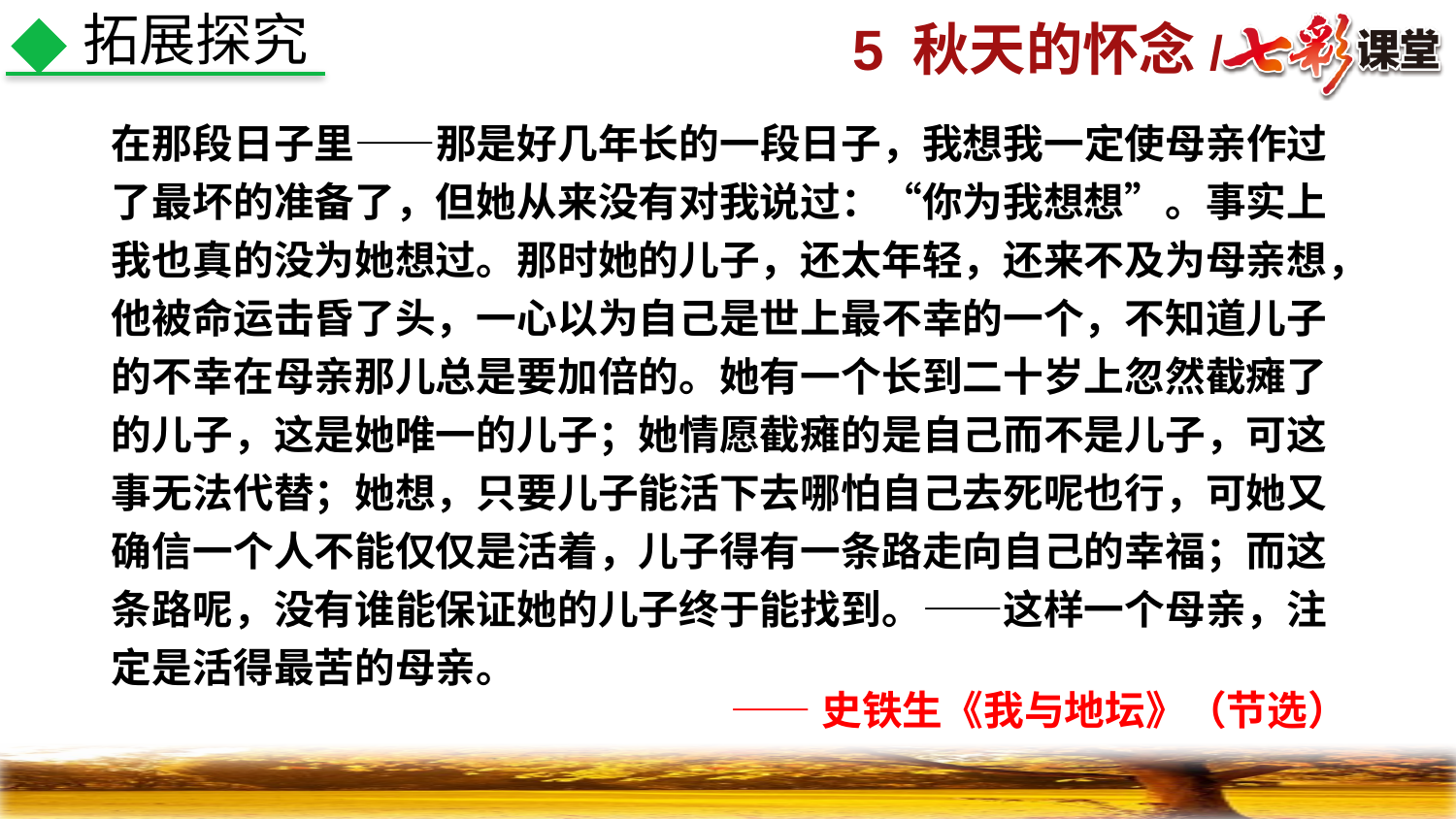

拓展探究

在那段日子里——那是好几年长的一段日子，我想我一定使母亲作过了最坏的准备了，但她从来没有对我说过：“你为我想想”。事实上我也真的没为她想过。那时她的儿子，还太年轻，还来不及为母亲想，他被命运击昏了头，一心以为自己是世上最不幸的一个，不知道儿子的不幸在母亲那儿总是要加倍的。她有一个长到二十岁上忽然截瘫了的儿子，这是她唯一的儿子；她情愿截瘫的是自己而不是儿子，可这事无法代替；她想，只要儿子能活下去哪怕自己去死呢也行，可她又确信一个人不能仅仅是活着，儿子得有一条路走向自己的幸福；而这条路呢，没有谁能保证她的儿子终于能找到。——这样一个母亲，注定是活得最苦的母亲。
——史铁生《我与地坛》（节选）